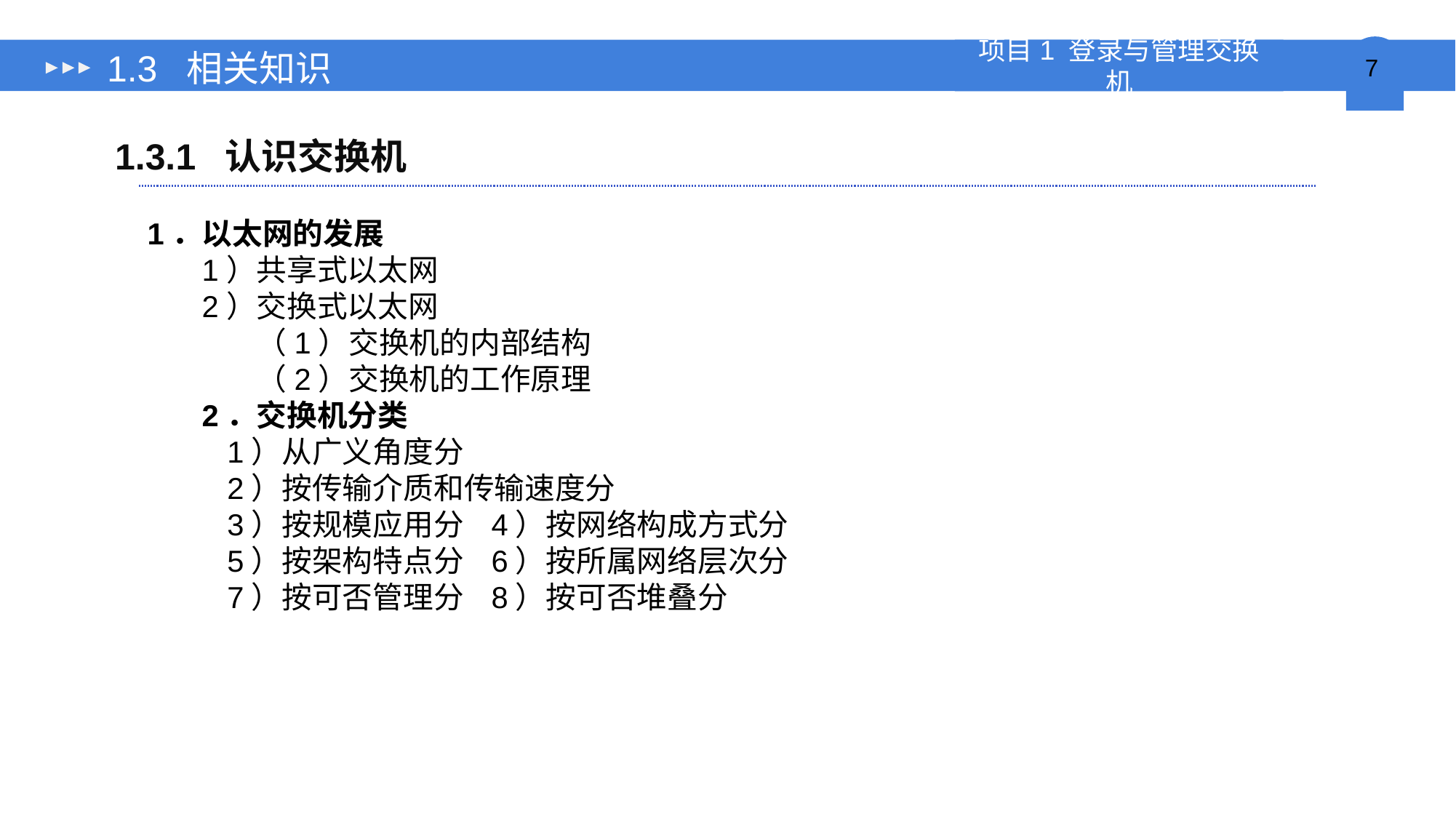

# 1.3  相关知识
1.3.1  认识交换机

1．以太网的发展
1）共享式以太网
2）交换式以太网
    	（1）交换机的内部结构
    	（2）交换机的工作原理
2．交换机分类
   1）从广义角度分
   2）按传输介质和传输速度分
   3）按规模应用分   4）按网络构成方式分
   5）按架构特点分   6）按所属网络层次分
   7）按可否管理分   8）按可否堆叠分